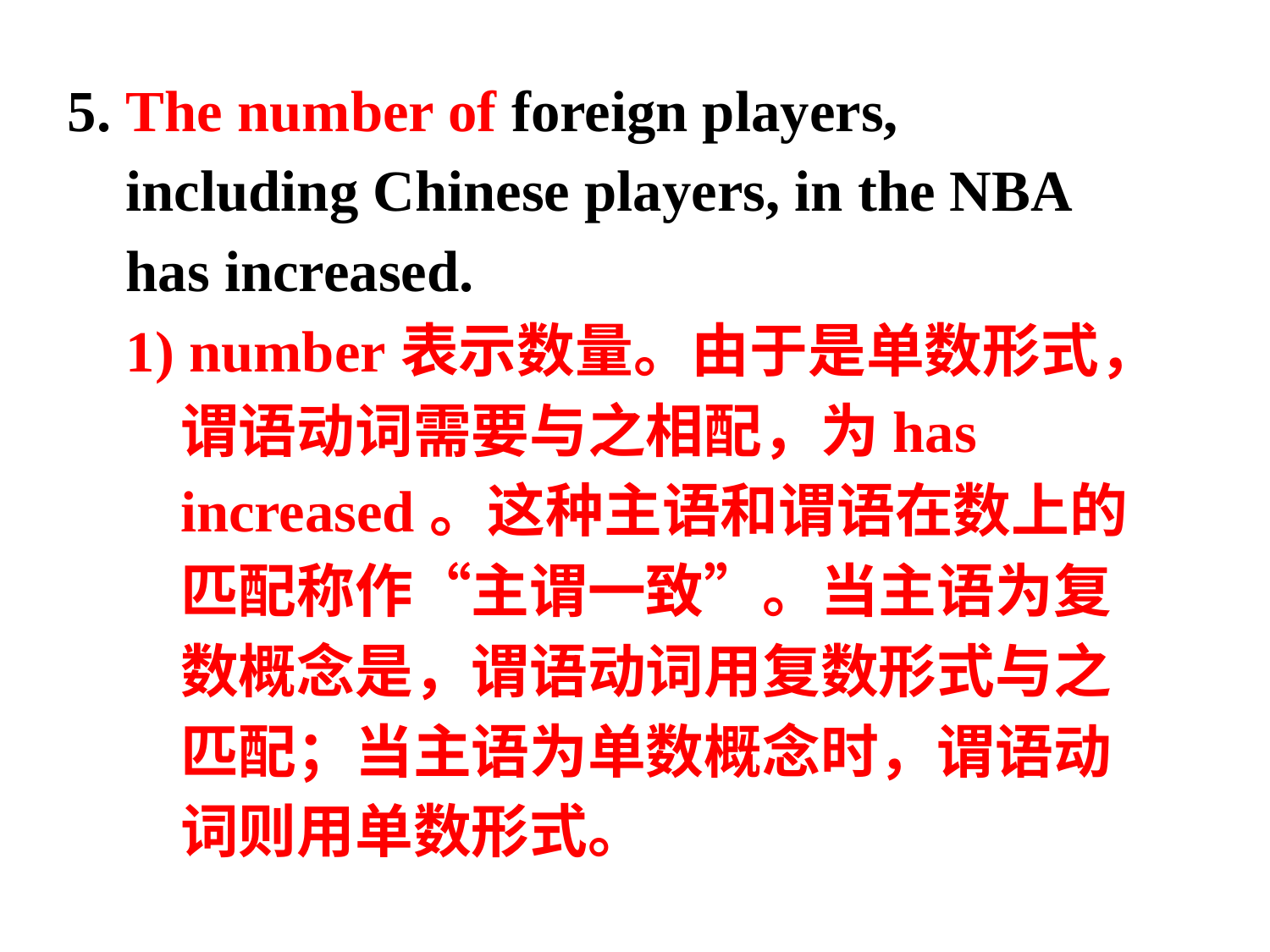

5. The number of foreign players,
    including Chinese players, in the NBA
    has increased.
    1) number表示数量。由于是单数形式，谓语动词需要与之相配，为has increased。这种主语和谓语在数上的匹配称作“主谓一致”。当主语为复数概念是，谓语动词用复数形式与之匹配；当主语为单数概念时，谓语动词则用单数形式。